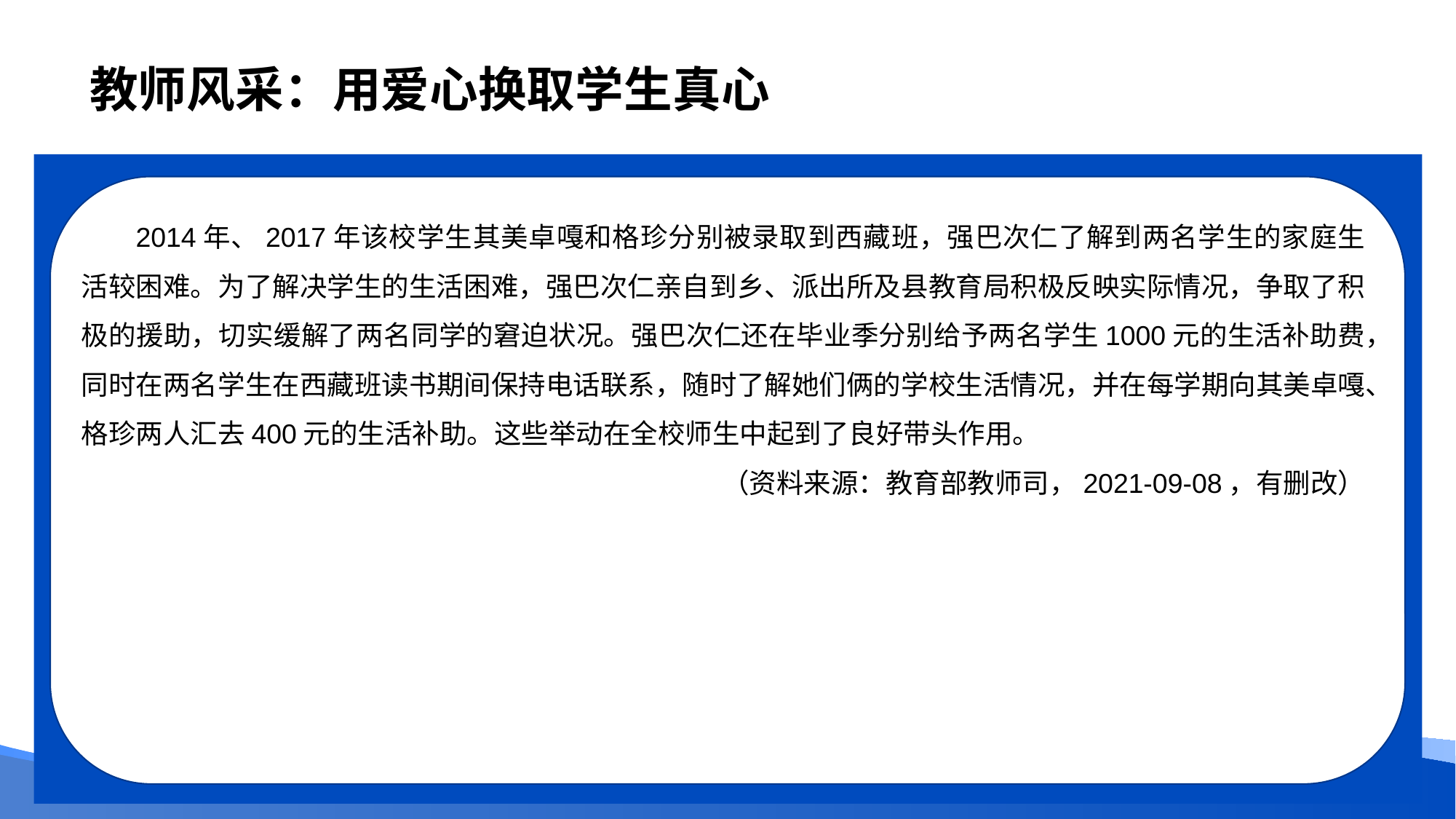

# 教师风采：用爱心换取学生真心

2014年、2017年该校学生其美卓嘎和格珍分别被录取到西藏班，强巴次仁了解到两名学生的家庭生活较困难。为了解决学生的生活困难，强巴次仁亲自到乡、派出所及县教育局积极反映实际情况，争取了积极的援助，切实缓解了两名同学的窘迫状况。强巴次仁还在毕业季分别给予两名学生1000元的生活补助费，同时在两名学生在西藏班读书期间保持电话联系，随时了解她们俩的学校生活情况，并在每学期向其美卓嘎、格珍两人汇去400元的生活补助。这些举动在全校师生中起到了良好带头作用。
（资料来源：教育部教师司，2021-09-08，有删改）